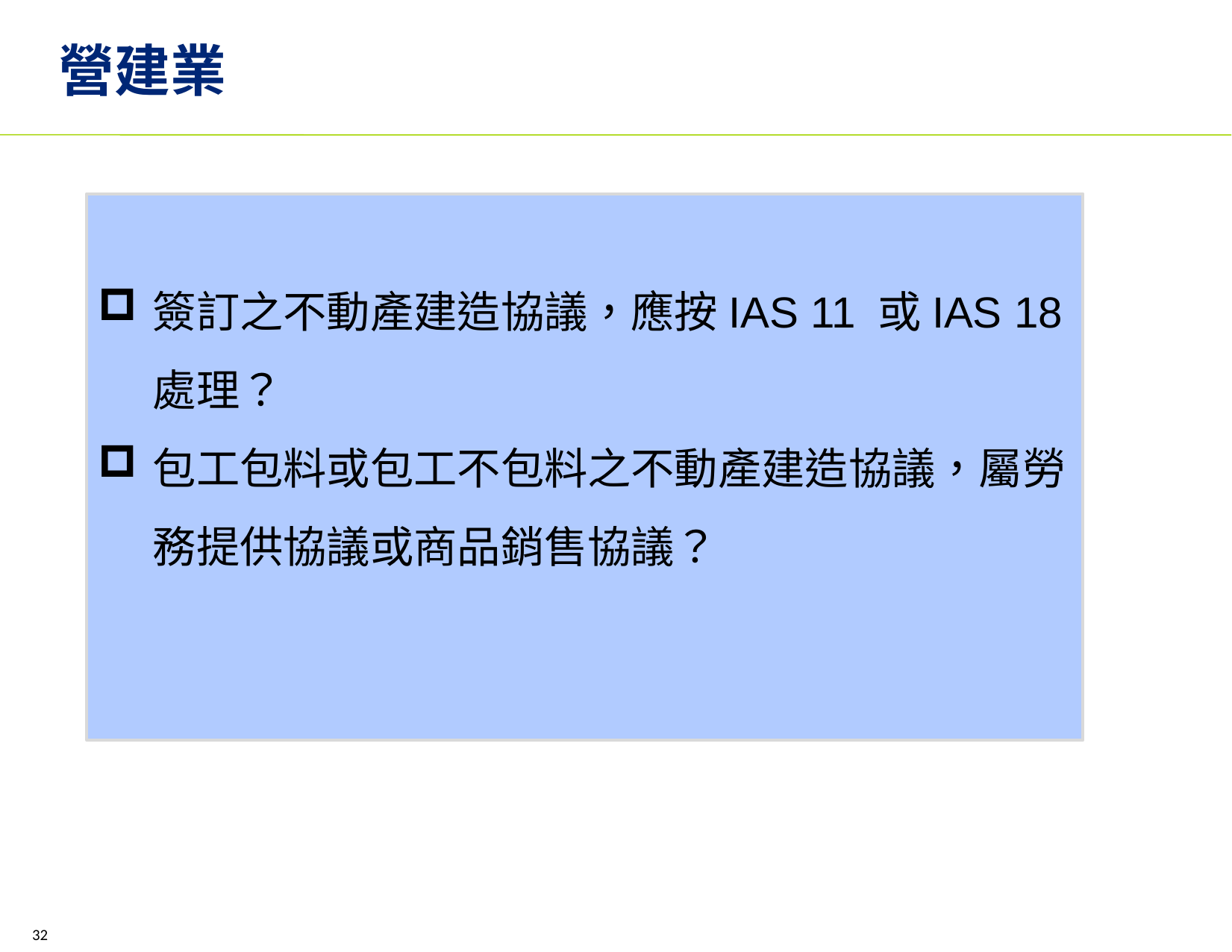

# 營建業

簽訂之不動產建造協議，應按IAS 11 或IAS 18 處理？
包工包料或包工不包料之不動產建造協議，屬勞務提供協議或商品銷售協議？

32